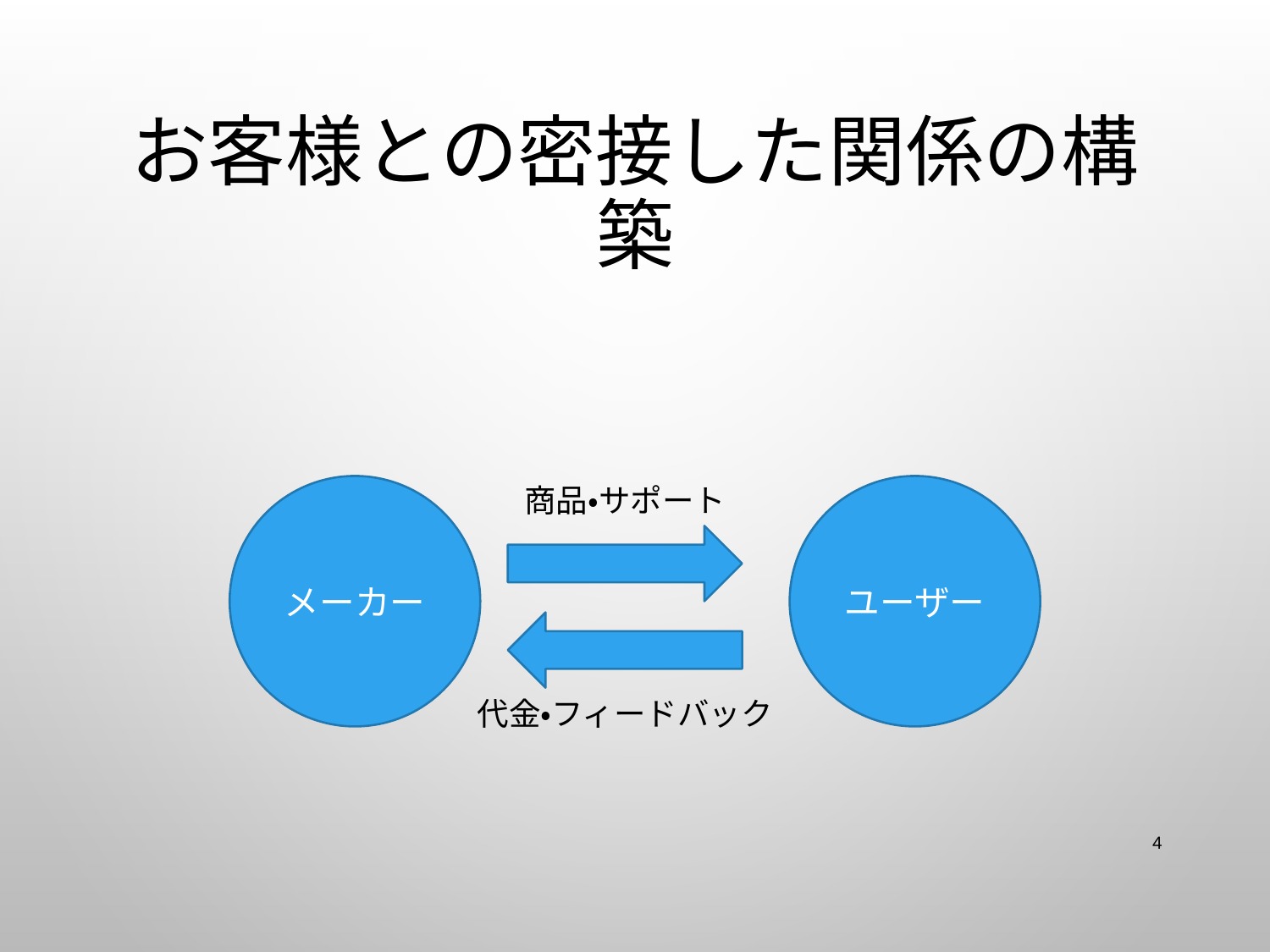

# お客様との密接した関係の構築
商品・サポート
メーカー
ユーザー

代金・フィードバック
4